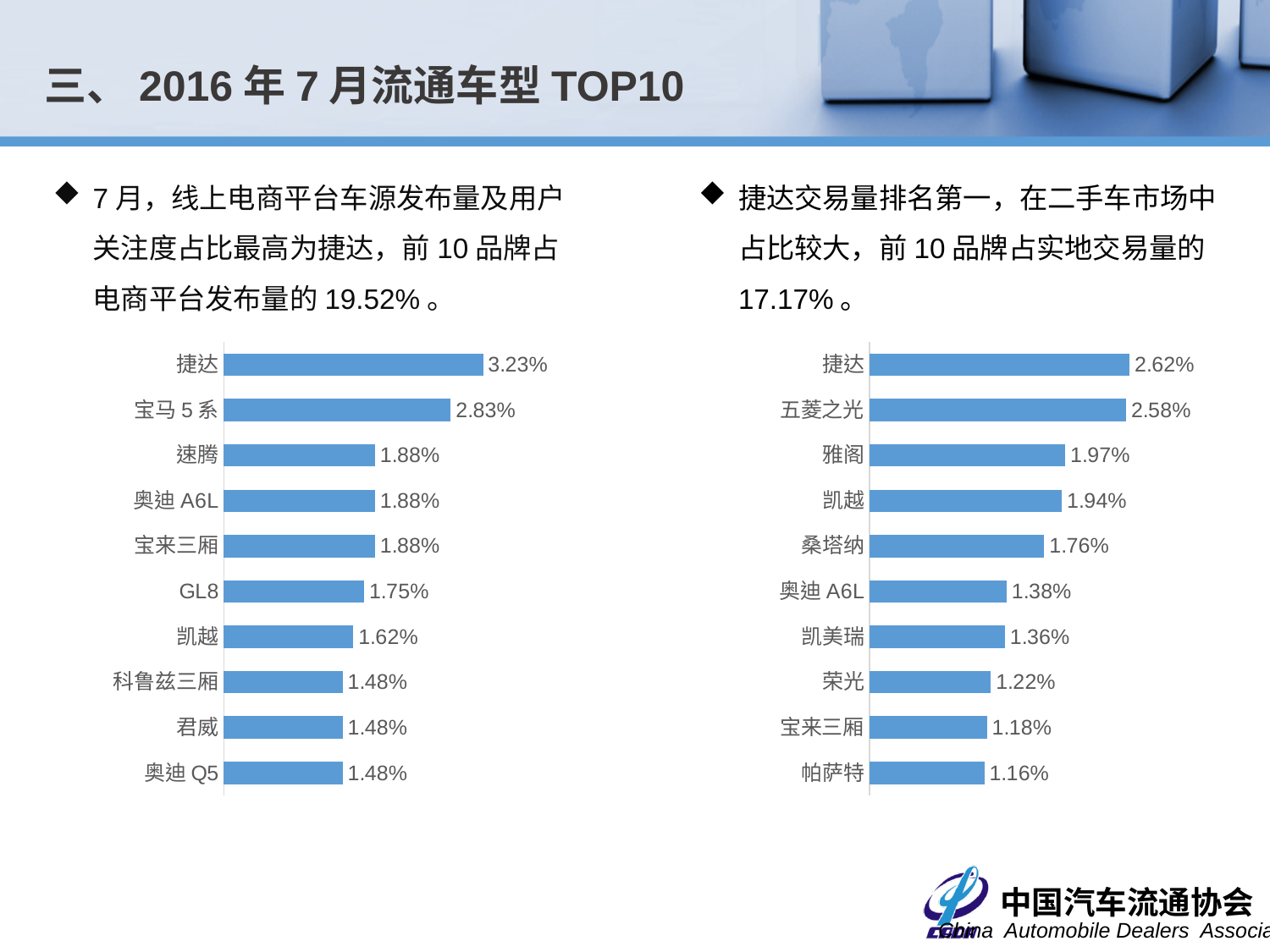

三、2016年7月流通车型TOP10
7月，线上电商平台车源发布量及用户关注度占比最高为捷达，前10品牌占电商平台发布量的19.52%。
捷达交易量排名第一，在二手车市场中占比较大，前10品牌占实地交易量的17.17%。

### Chart

| Category | 占比 |
|---|---|
| 捷达 | 0.03230148048452225 |
| 宝马5系 | 0.02826379542395698 |
| 速腾 | 0.018842530282637993 |
| 奥迪A6L | 0.018842530282637993 |
| 宝来三厢 | 0.018842530282637993 |
| GL8 | 0.017496635262449527 |
| 凯越 | 0.016150740242261128 |
| 科鲁兹三厢 | 0.014804845222072685 |
| 君威 | 0.014804845222072685 |
| 奥迪Q5 | 0.014804845222072685 |

### Chart

| Category | 占比 |
|---|---|
| 捷达 | 0.026172062144959304 |
| 五菱之光 | 0.0258161659024023 |
| 雅阁 | 0.01969748819382659 |
| 凯越 | 0.019355280268291013 |
| 桑塔纳 | 0.01758948737252755 |
| 奥迪A6L | 0.013811511874615033 |
| 凯美瑞 | 0.013633563753336539 |
| 荣光 | 0.012223667100130039 |
| 宝来三厢 | 0.01182670590650881 |
| 帕萨特 | 0.011566627883101773 |